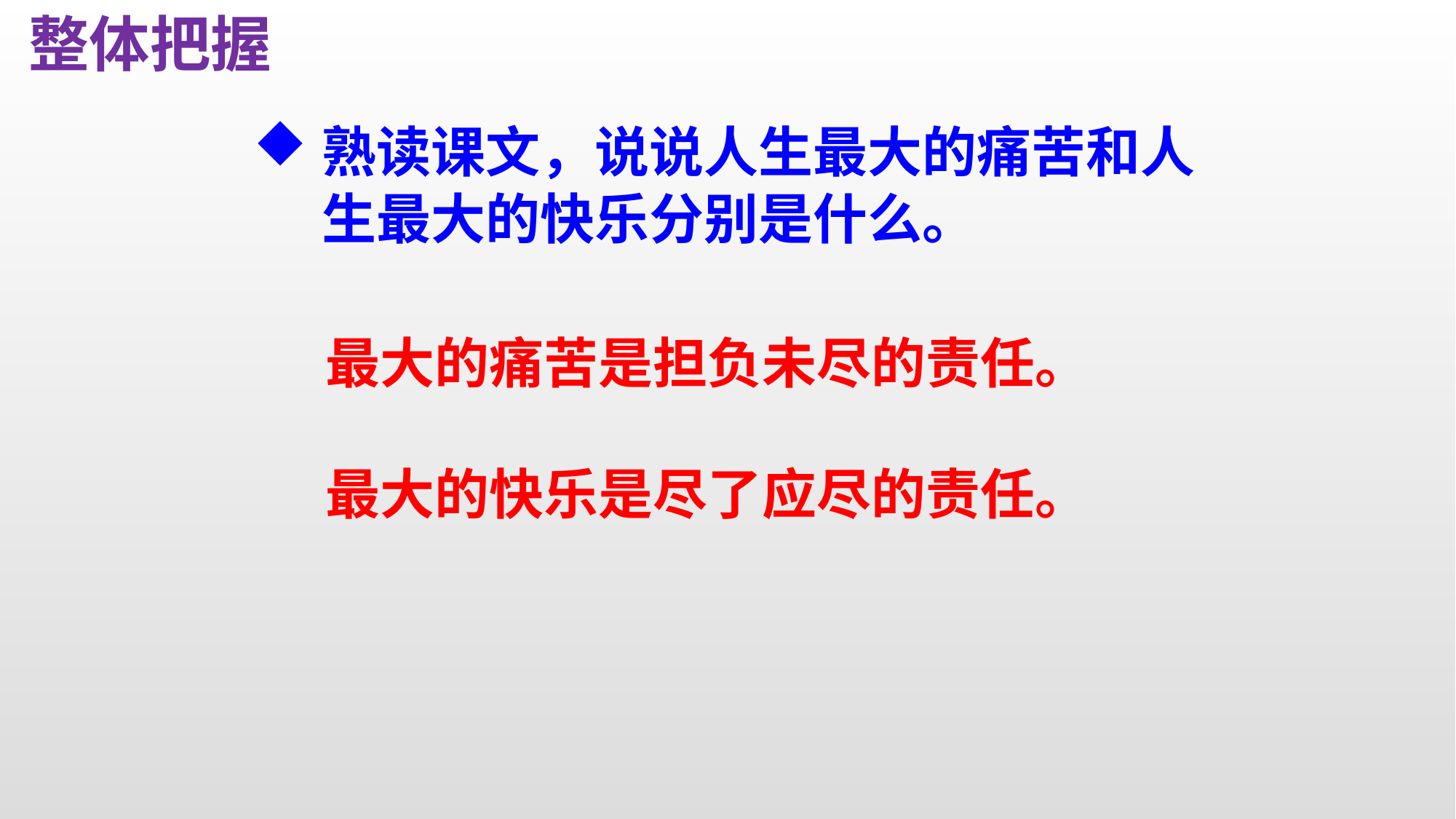

整体把握
熟读课文，说说人生最大的痛苦和人生最大的快乐分别是什么。
最大的痛苦是担负未尽的责任。

最大的快乐是尽了应尽的责任。